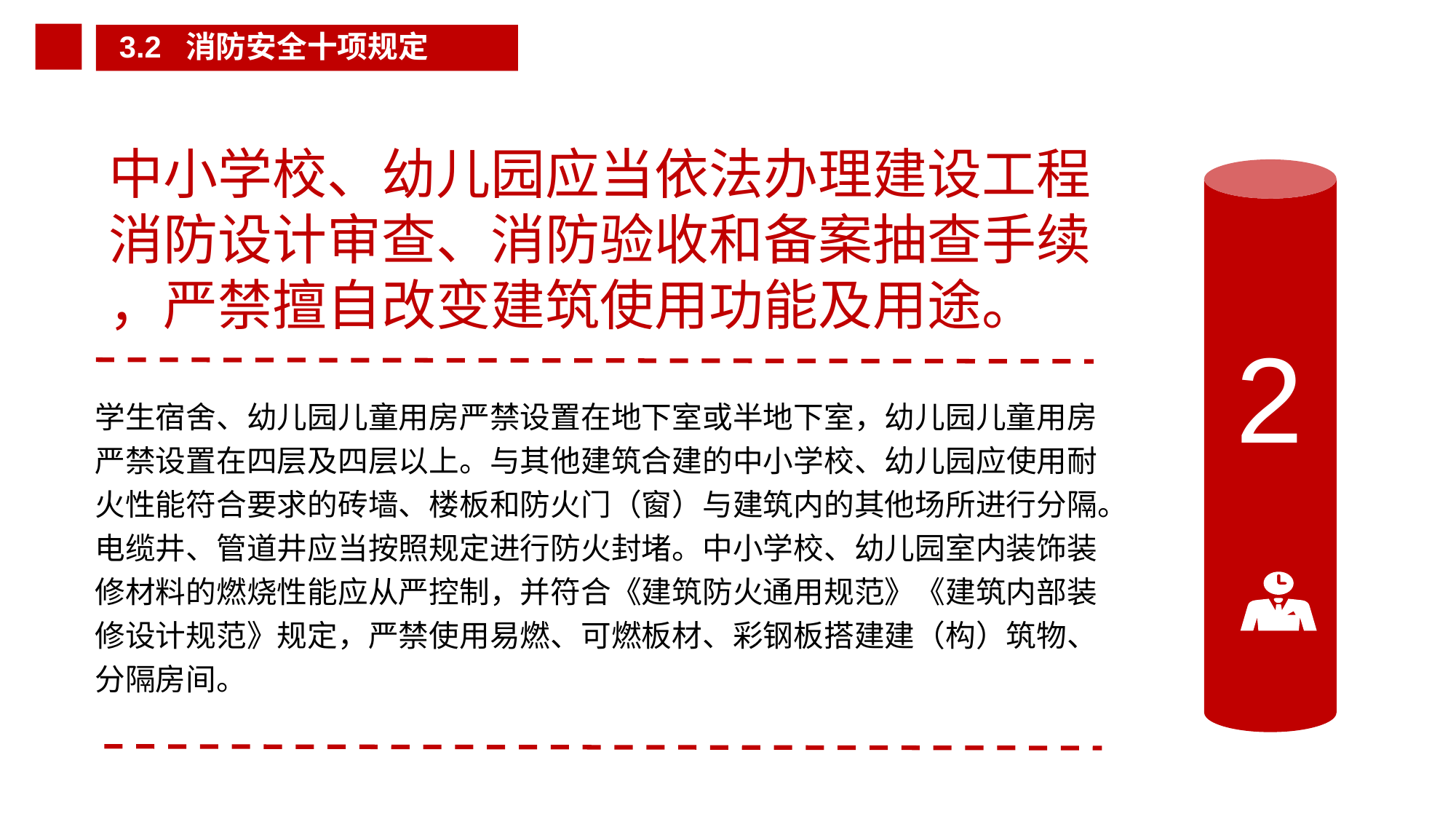

3.2  消防安全十项规定

中小学校、幼儿园应当依法办理建设工程
消防设计审查、消防验收和备案抽查手续
，严禁擅自改变建筑使用功能及用途。
学生宿舍、幼儿园儿童用房严禁设置在地下室或半地下室，幼儿园儿童用房严禁设置在四层及四层以上。与其他建筑合建的中小学校、幼儿园应使用耐火性能符合要求的砖墙、楼板和防火门（窗）与建筑内的其他场所进行分隔。电缆井、管道井应当按照规定进行防火封堵。中小学校、幼儿园室内装饰装修材料的燃烧性能应从严控制，并符合《建筑防火通用规范》《建筑内部装修设计规范》规定，严禁使用易燃、可燃板材、彩钢板搭建建（构）筑物、分隔房间。

2